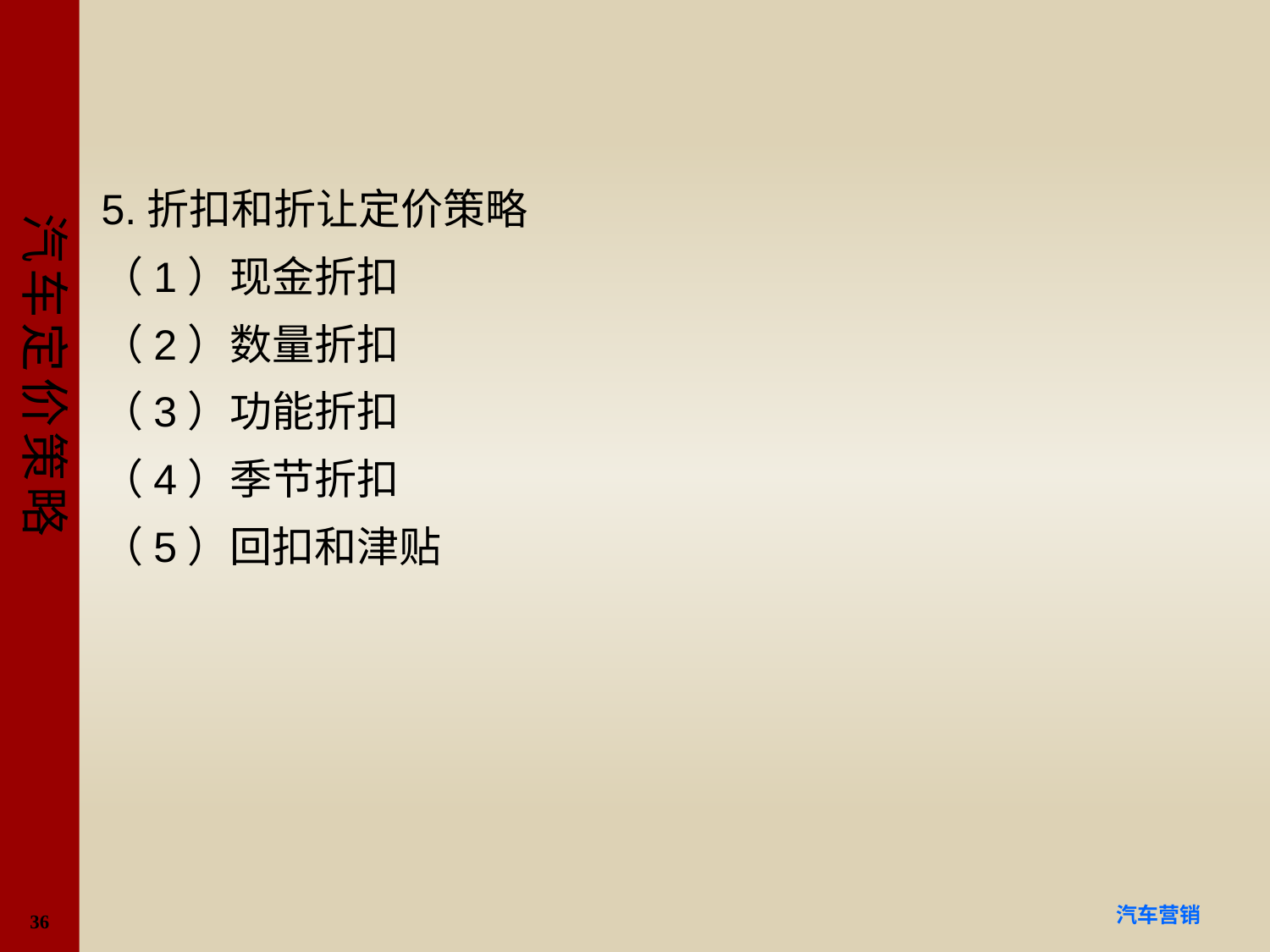

#
5.折扣和折让定价策略
（1）现金折扣
（2）数量折扣
（3）功能折扣
（4）季节折扣
（5）回扣和津贴

36